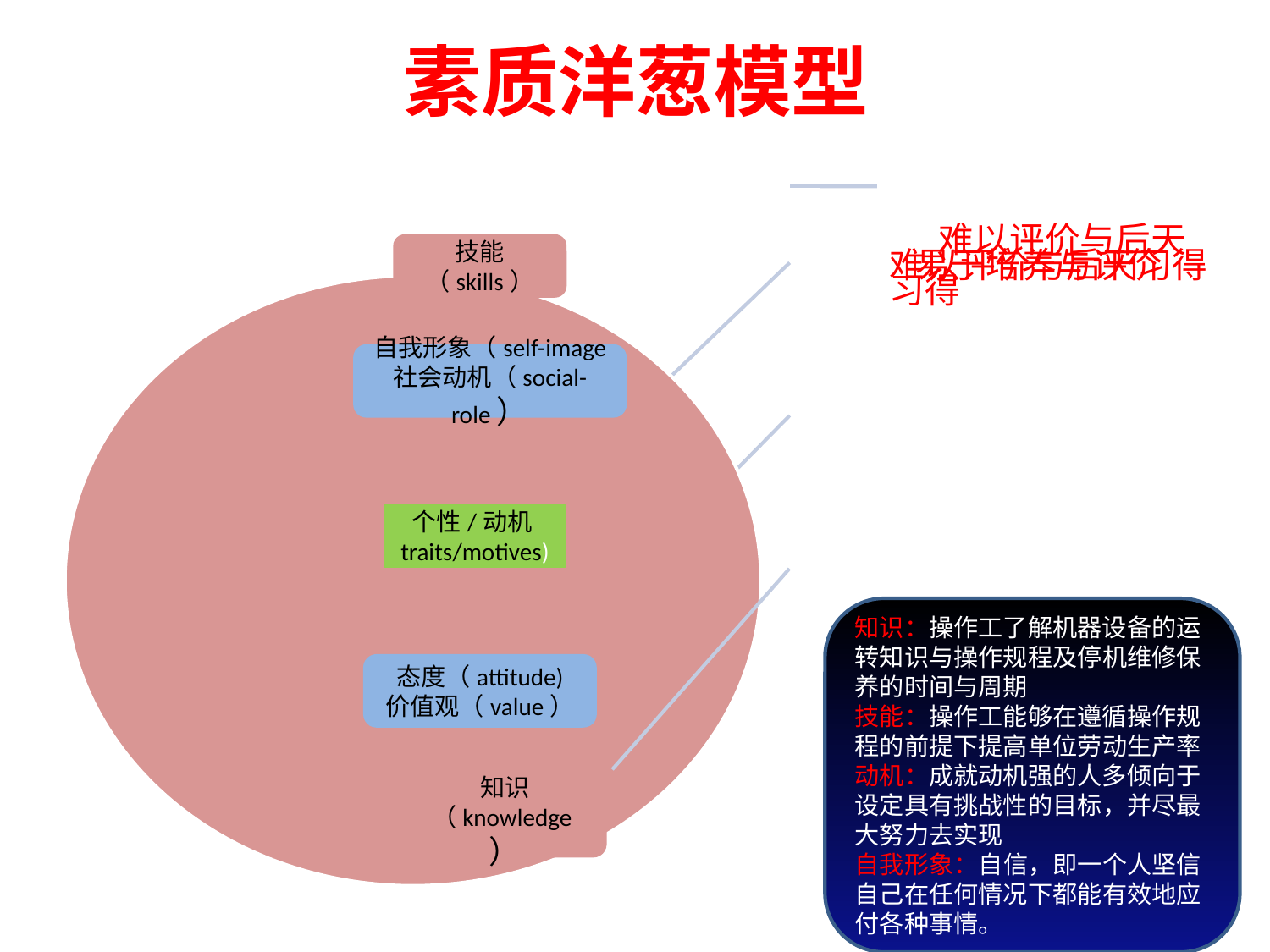

# 素质洋葱模型
     难以评价与后天习得
难以评价与后天习得
  易于培养与评价
技能（skills）
自我形象（self-image
社会动机（social-role）
个性/动机traits/motives)
知识：操作工了解机器设备的运转知识与操作规程及停机维修保养的时间与周期
技能：操作工能够在遵循操作规程的前提下提高单位劳动生产率
动机：成就动机强的人多倾向于设定具有挑战性的目标，并尽最大努力去实现
自我形象：自信，即一个人坚信自己在任何情况下都能有效地应付各种事情。
态度（attitude)
价值观（value）
知识（knowledge）